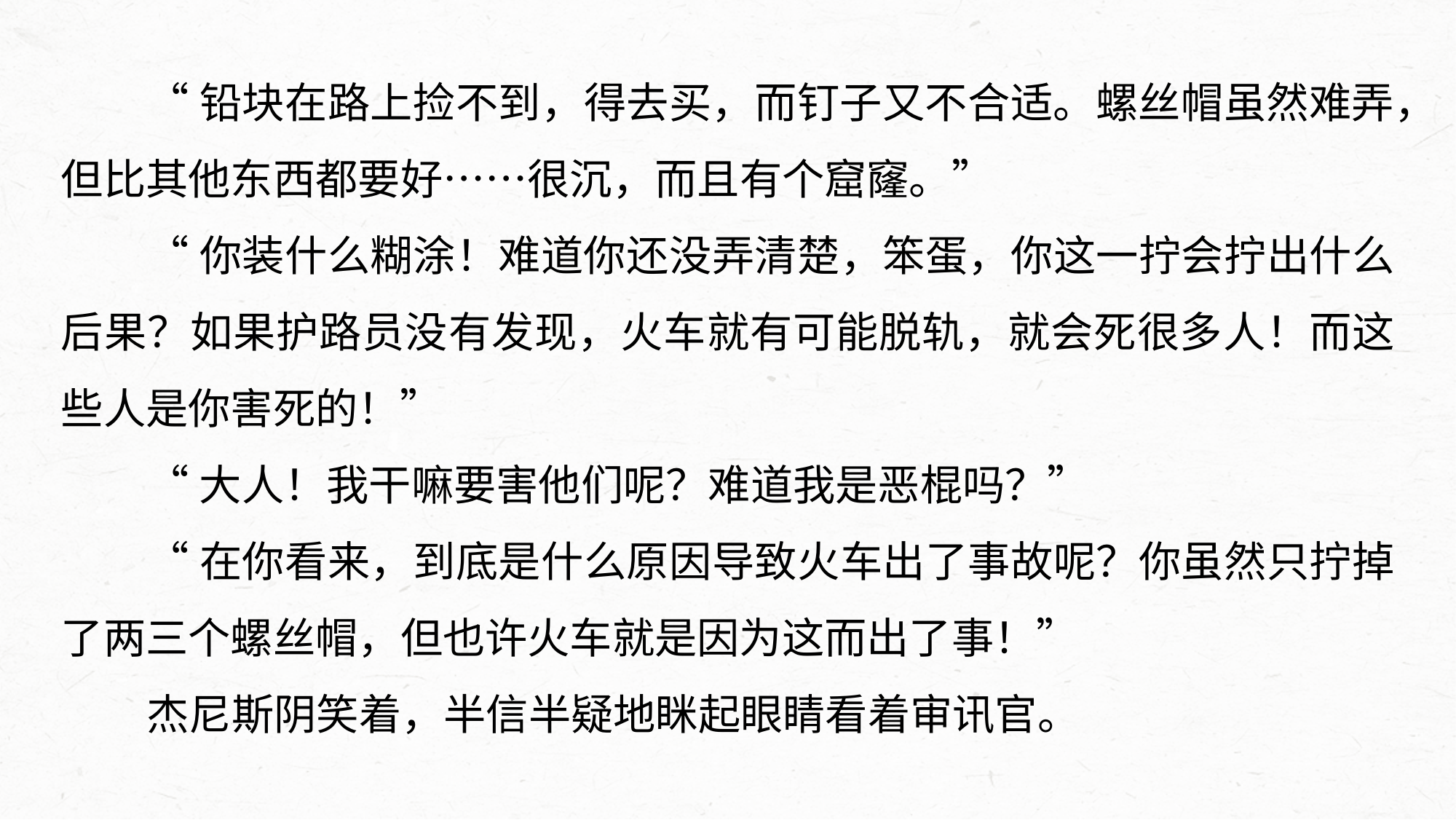

“铅块在路上捡不到，得去买，而钉子又不合适。螺丝帽虽然难弄，但比其他东西都要好……很沉，而且有个窟窿。”
“你装什么糊涂！难道你还没弄清楚，笨蛋，你这一拧会拧出什么后果？如果护路员没有发现，火车就有可能脱轨，就会死很多人！而这些人是你害死的！”
“大人！我干嘛要害他们呢？难道我是恶棍吗？”
“在你看来，到底是什么原因导致火车出了事故呢？你虽然只拧掉了两三个螺丝帽，但也许火车就是因为这而出了事！”
杰尼斯阴笑着，半信半疑地眯起眼睛看着审讯官。